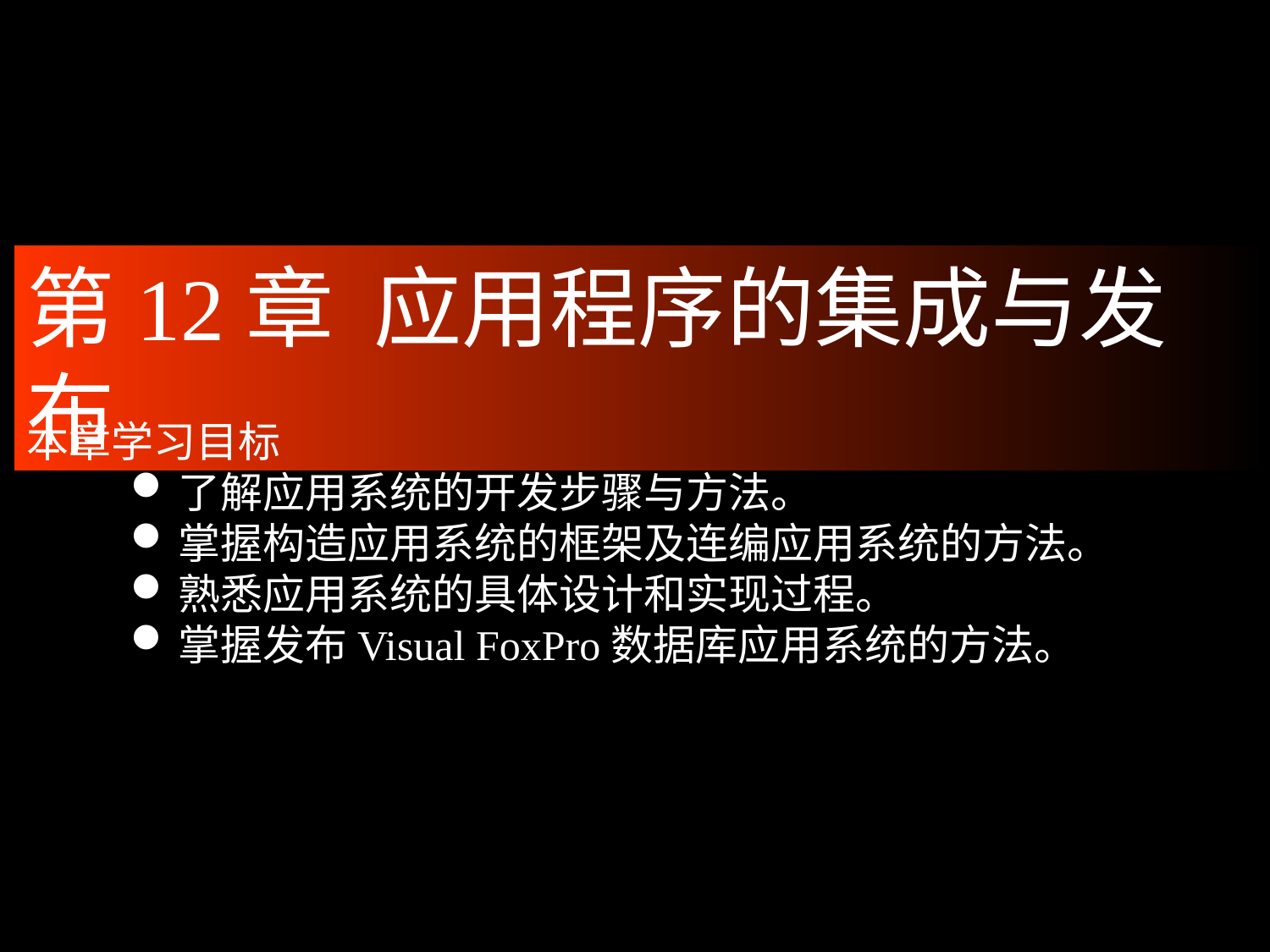

第12章  应用程序的集成与发布
本章学习目标
了解应用系统的开发步骤与方法。
掌握构造应用系统的框架及连编应用系统的方法。
熟悉应用系统的具体设计和实现过程。
掌握发布Visual FoxPro数据库应用系统的方法。